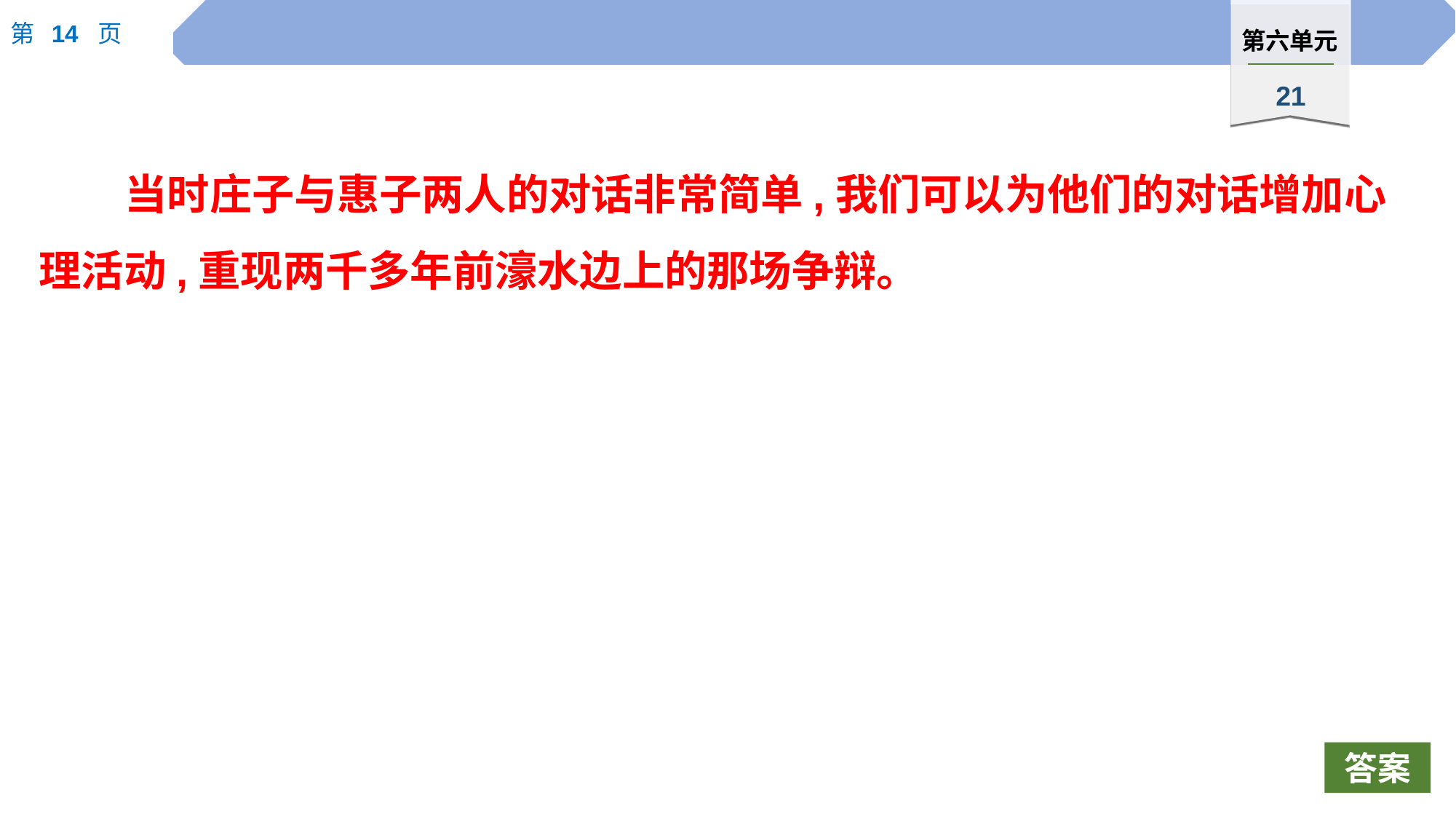

当时庄子与惠子两人的对话非常简单,我们可以为他们的对话增加心理活动,重现两千多年前濠水边上的那场争辩。
答案